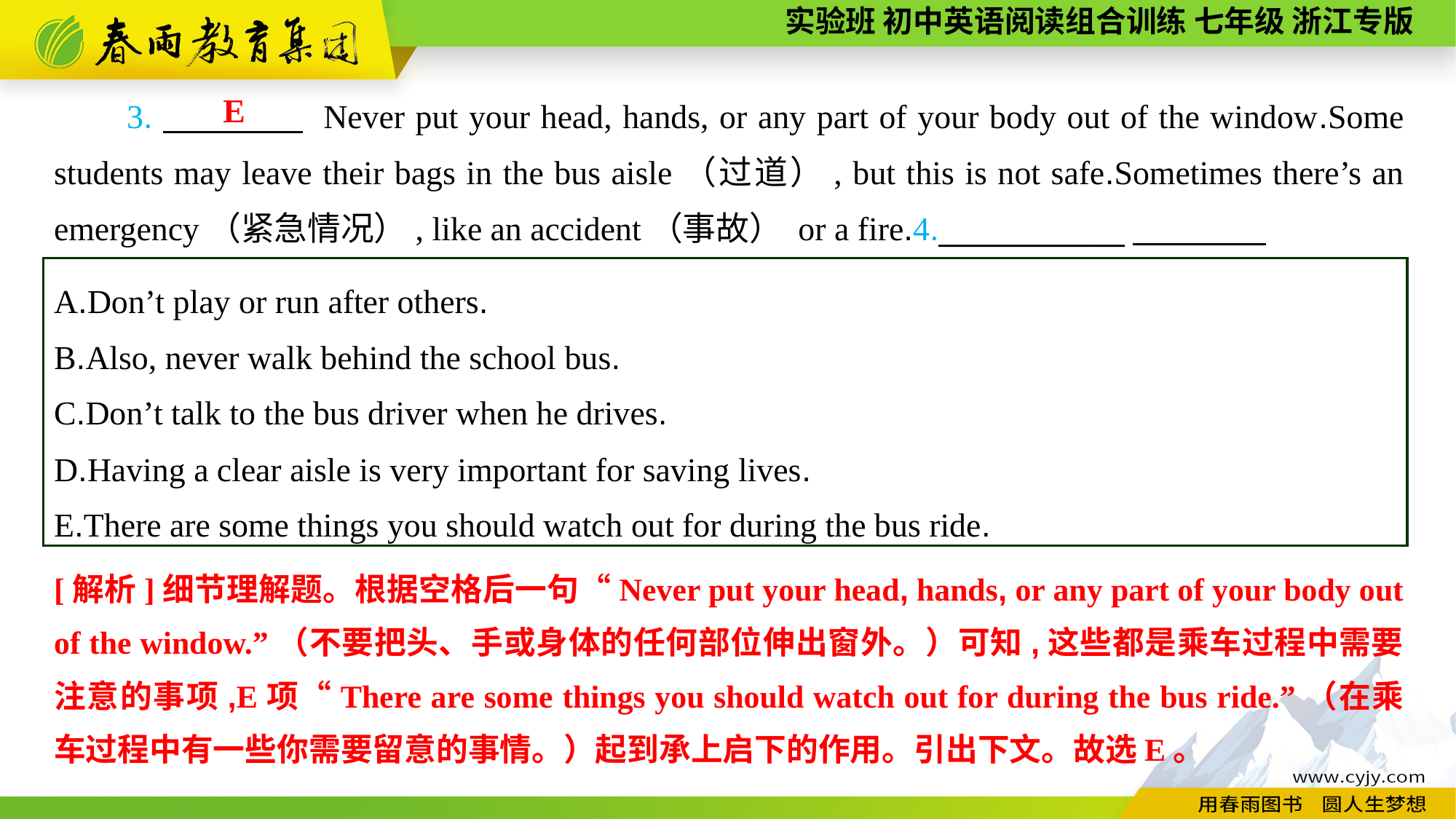

3.　　　　 Never put your head, hands, or any part of your body out of the window.Some students may leave their bags in the bus aisle（过道）, but this is not safe.Sometimes there’s an emergency（紧急情况）, like an accident（事故） or a fire.4.__________
E
A.Don’t play or run after others.
B.Also, never walk behind the school bus.
C.Don’t talk to the bus driver when he drives.
D.Having a clear aisle is very important for saving lives.
E.There are some things you should watch out for during the bus ride.

[解析]细节理解题。根据空格后一句“Never put your head, hands, or any part of your body out of the window.”（不要把头、手或身体的任何部位伸出窗外。）可知,这些都是乘车过程中需要注意的事项,E项“There are some things you should watch out for during the bus ride.”（在乘车过程中有一些你需要留意的事情。）起到承上启下的作用。引出下文。故选E。